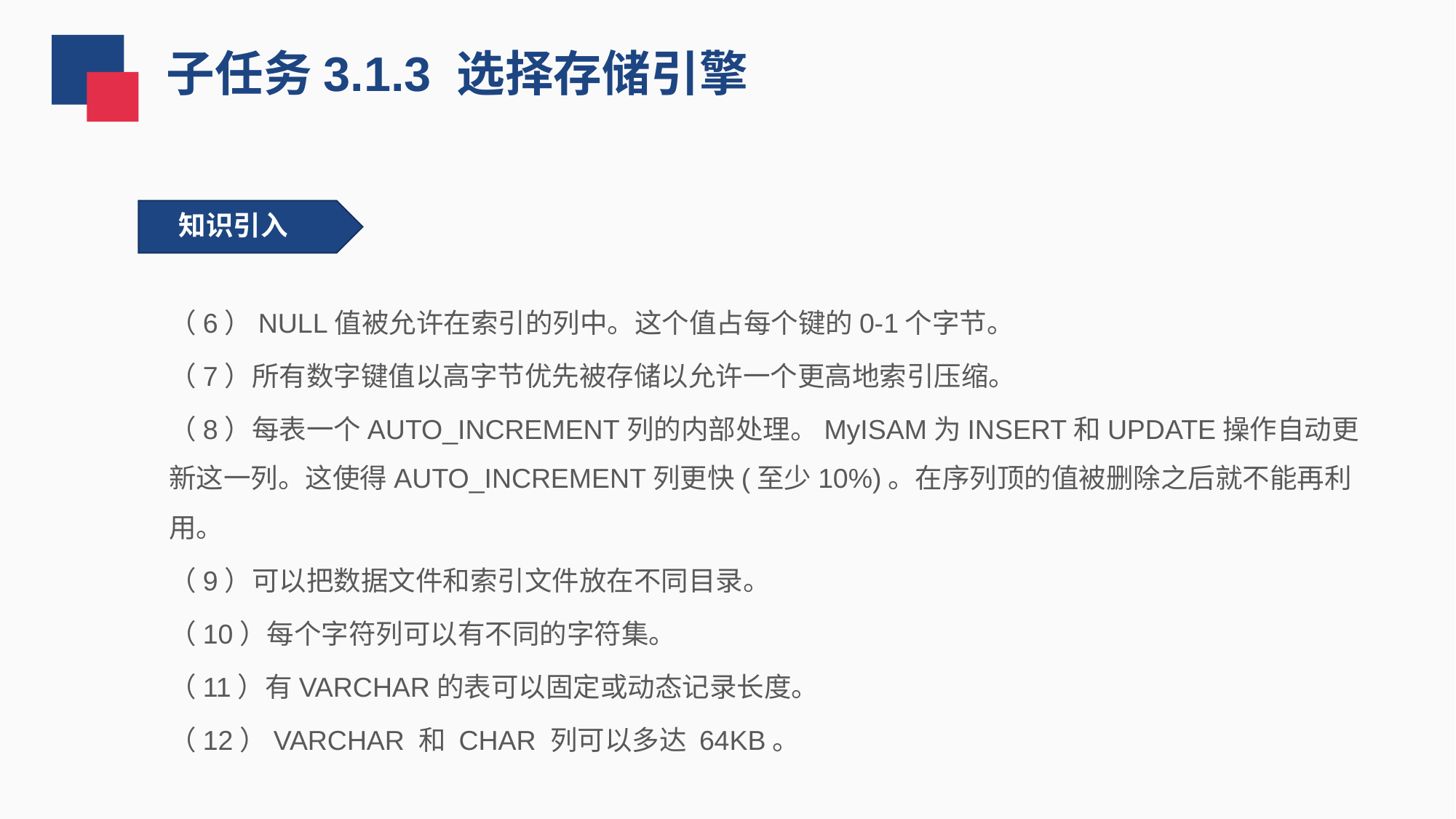

子任务3.1.3 选择存储引擎

知识引入
（6）NULL值被允许在索引的列中。这个值占每个键的0-1个字节。
（7）所有数字键值以高字节优先被存储以允许一个更高地索引压缩。
（8）每表一个AUTO_INCREMENT列的内部处理。MyISAM为INSERT和UPDATE操作自动更新这一列。这使得AUTO_INCREMENT列更快(至少10%)。在序列顶的值被删除之后就不能再利用。
（9）可以把数据文件和索引文件放在不同目录。
（10）每个字符列可以有不同的字符集。
（11）有VARCHAR的表可以固定或动态记录长度。
（12）VARCHAR 和 CHAR 列可以多达 64KB。